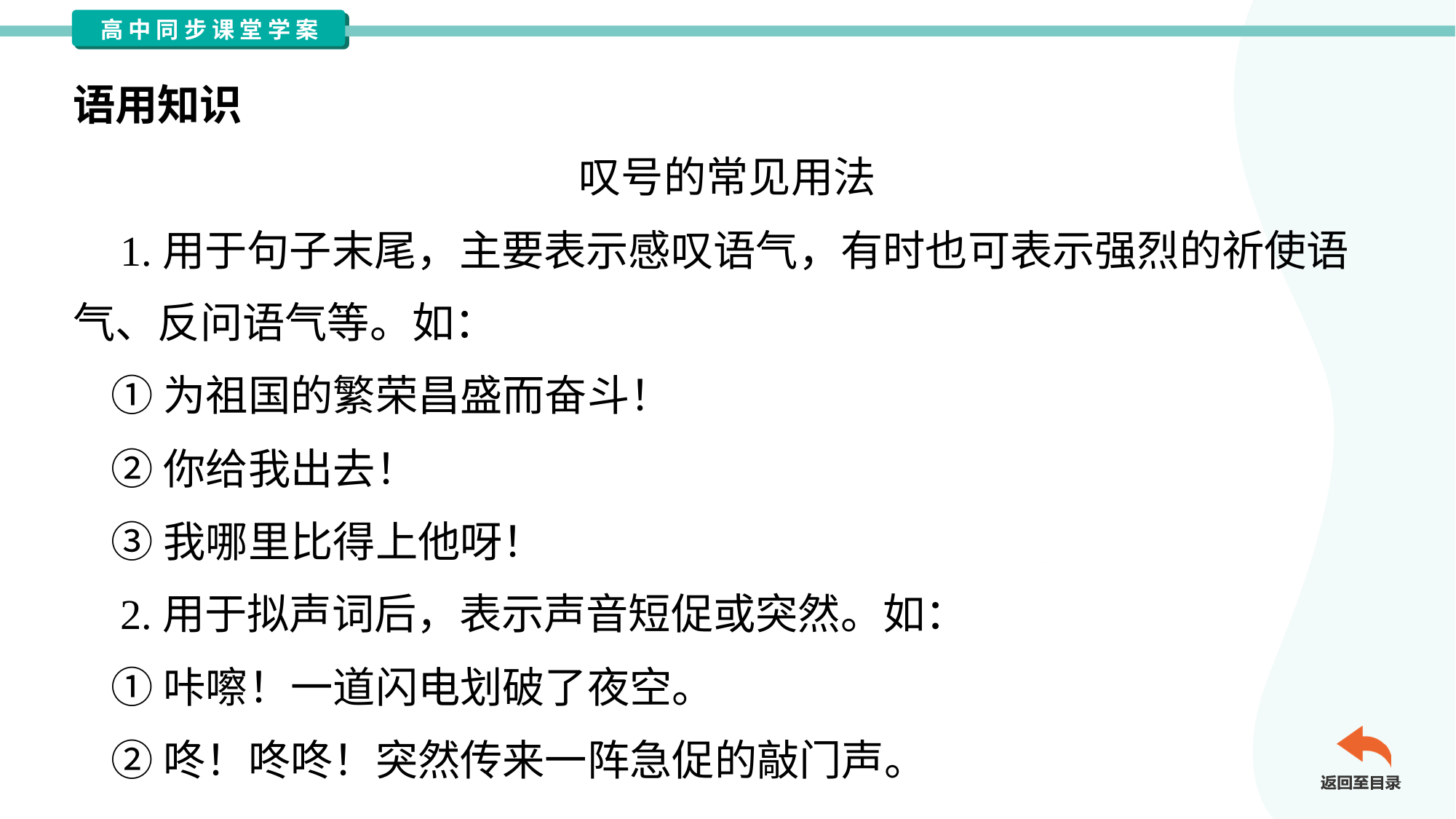

语用知识
叹号的常见用法
    1.用于句子末尾，主要表示感叹语气，有时也可表示强烈的祈使语
气、反问语气等。如：
    ①为祖国的繁荣昌盛而奋斗！
    ②你给我出去！
    ③我哪里比得上他呀！
    2.用于拟声词后，表示声音短促或突然。如：
    ①咔嚓！一道闪电划破了夜空。
    ②咚！咚咚！突然传来一阵急促的敲门声。